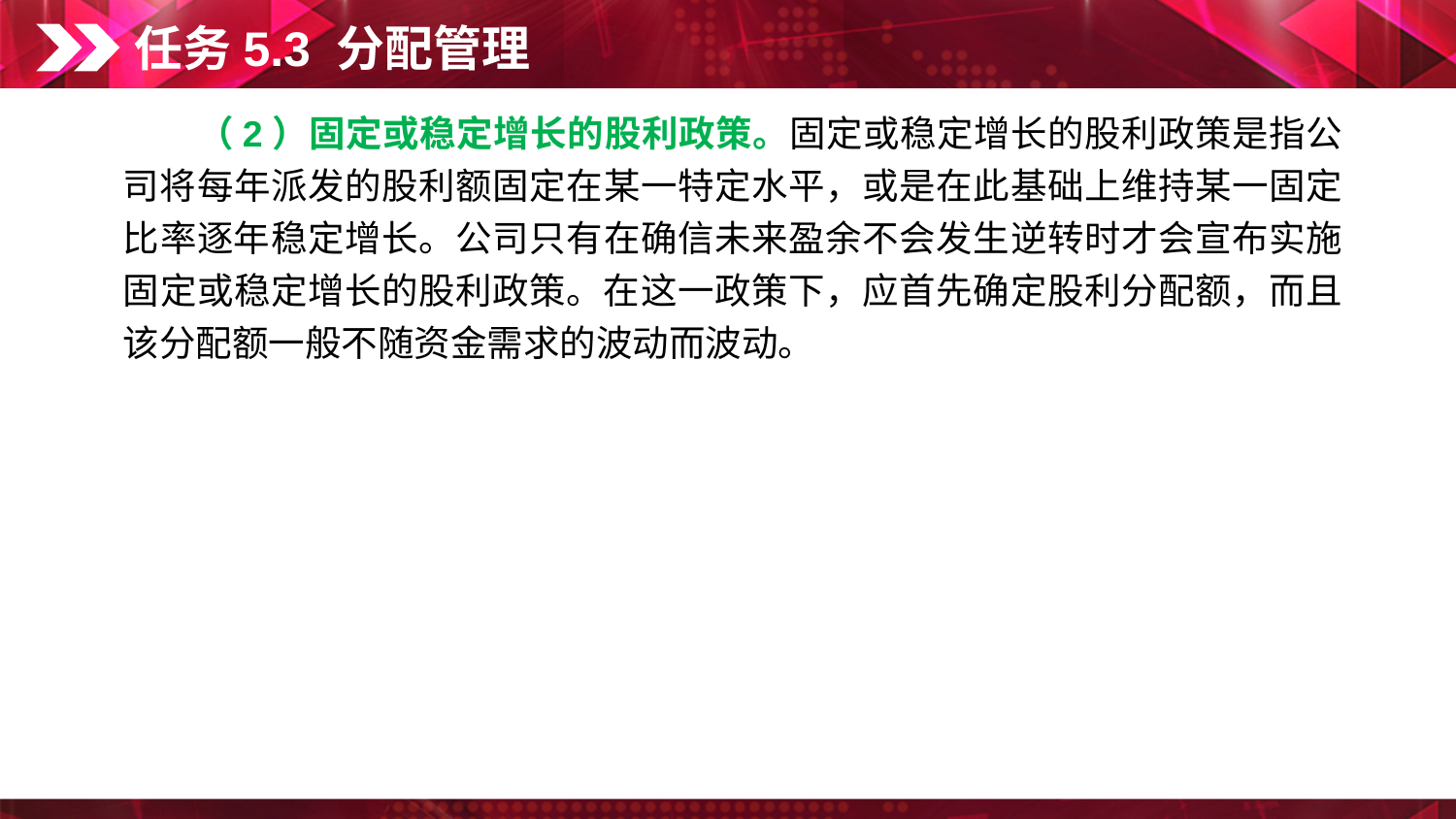

任务5.3 分配管理

　　（2）固定或稳定增长的股利政策。固定或稳定增长的股利政策是指公司将每年派发的股利额固定在某一特定水平，或是在此基础上维持某一固定比率逐年稳定增长。公司只有在确信未来盈余不会发生逆转时才会宣布实施固定或稳定增长的股利政策。在这一政策下，应首先确定股利分配额，而且该分配额一般不随资金需求的波动而波动。